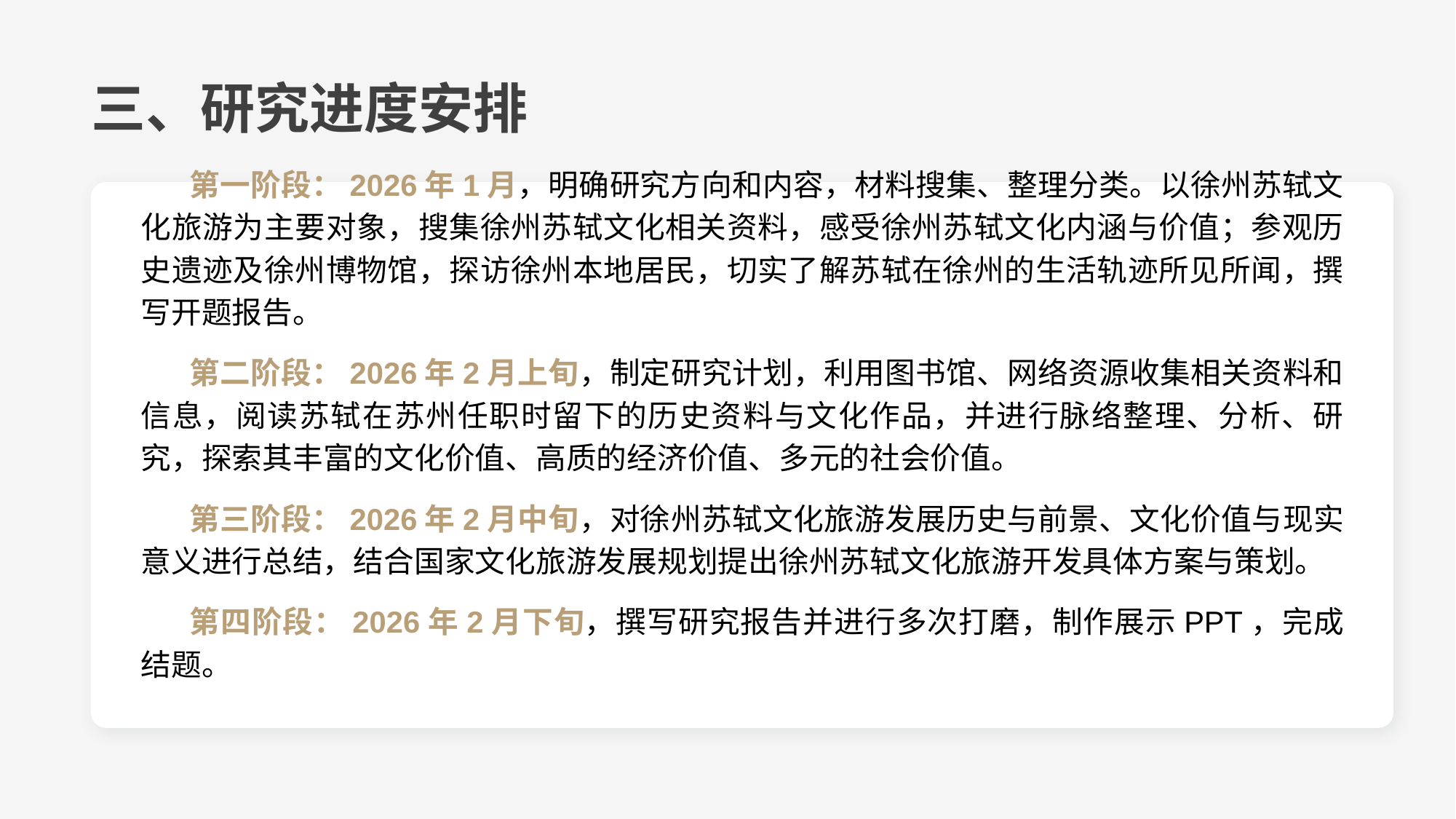

三、研究进度安排
第一阶段：2026年1月，明确研究方向和内容，材料搜集、整理分类。以徐州苏轼文化旅游为主要对象，搜集徐州苏轼文化相关资料，感受徐州苏轼文化内涵与价值；参观历史遗迹及徐州博物馆，探访徐州本地居民，切实了解苏轼在徐州的生活轨迹所见所闻，撰写开题报告。
第二阶段：2026年2月上旬，制定研究计划，利用图书馆、网络资源收集相关资料和信息，阅读苏轼在苏州任职时留下的历史资料与文化作品，并进行脉络整理、分析、研究，探索其丰富的文化价值、高质的经济价值、多元的社会价值。
第三阶段：2026年2月中旬，对徐州苏轼文化旅游发展历史与前景、文化价值与现实意义进行总结，结合国家文化旅游发展规划提出徐州苏轼文化旅游开发具体方案与策划。
第四阶段：2026年2月下旬，撰写研究报告并进行多次打磨，制作展示PPT，完成结题。